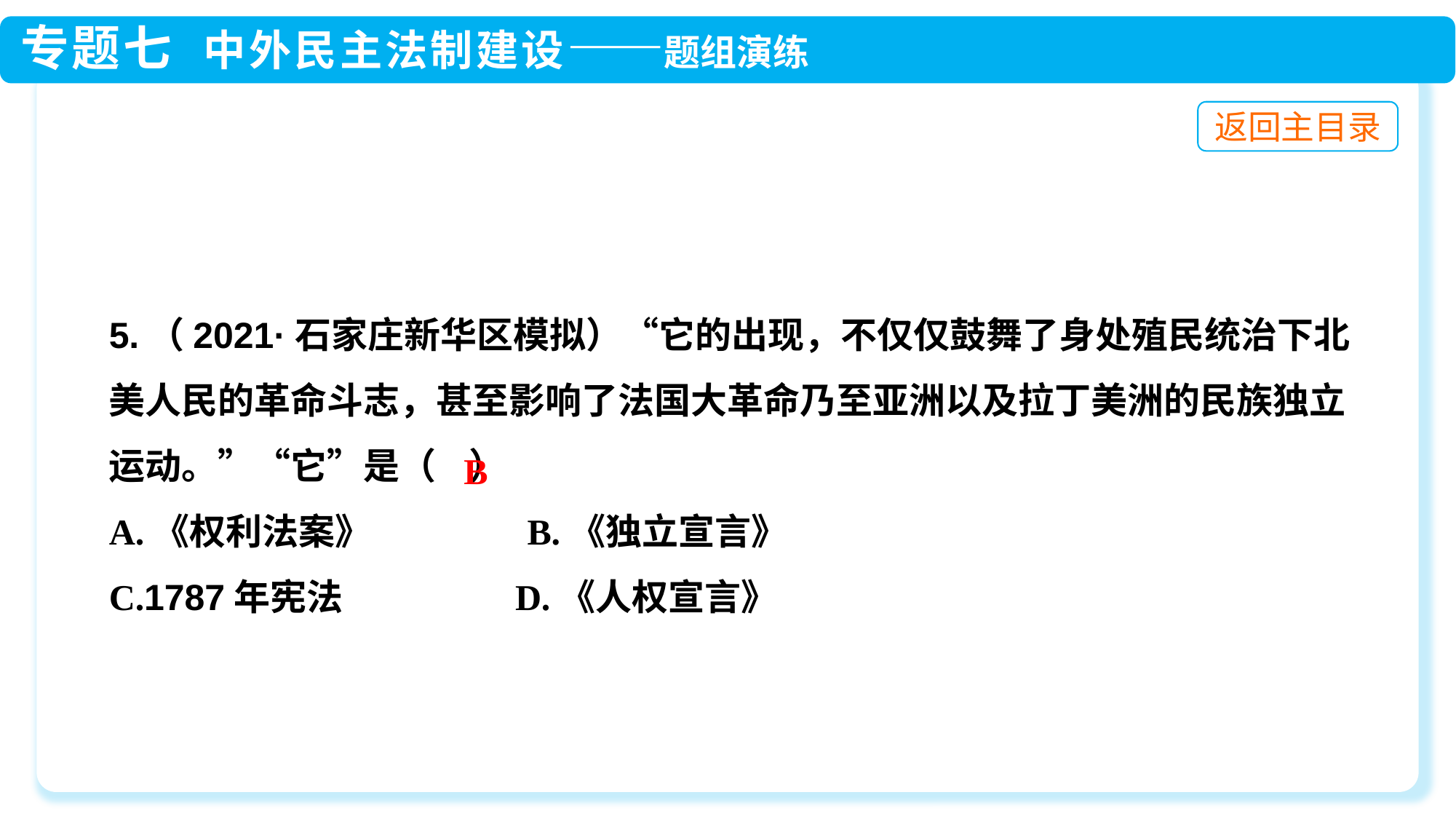

5.（2021·石家庄新华区模拟）“它的出现，不仅仅鼓舞了身处殖民统治下北美人民的革命斗志，甚至影响了法国大革命乃至亚洲以及拉丁美洲的民族独立运动。”“它”是（    ）
A.《权利法案》                  B.《独立宣言》
C.1787年宪法                    D.《人权宣言》
B